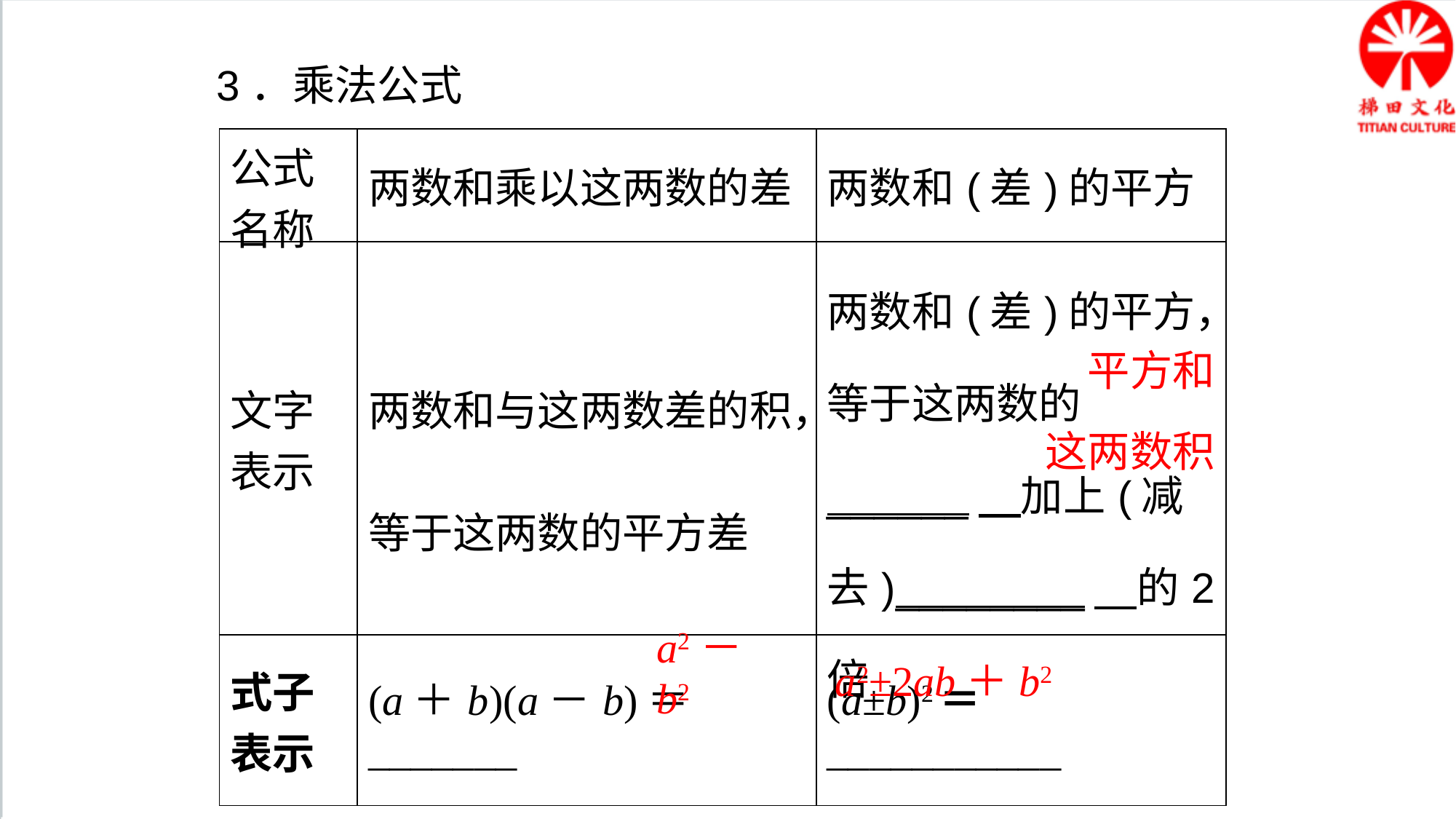

3．乘法公式
| 公式名称 | 两数和乘以这两数的差 | 两数和(差)的平方 |
| --- | --- | --- |
| 文字表示 | 两数和与这两数差的积，等于这两数的平方差 | 两数和(差)的平方，等于这两数的\_\_\_\_\_\_　加上(减去)\_\_\_\_\_\_\_\_　的2倍 |
| 式子表示 | (a＋b)(a－b)＝\_\_\_\_\_\_\_ | (a±b)2＝\_\_\_\_\_\_\_\_\_\_\_ |
平方和
这两数积
a2－b2
a2±2ab＋b2